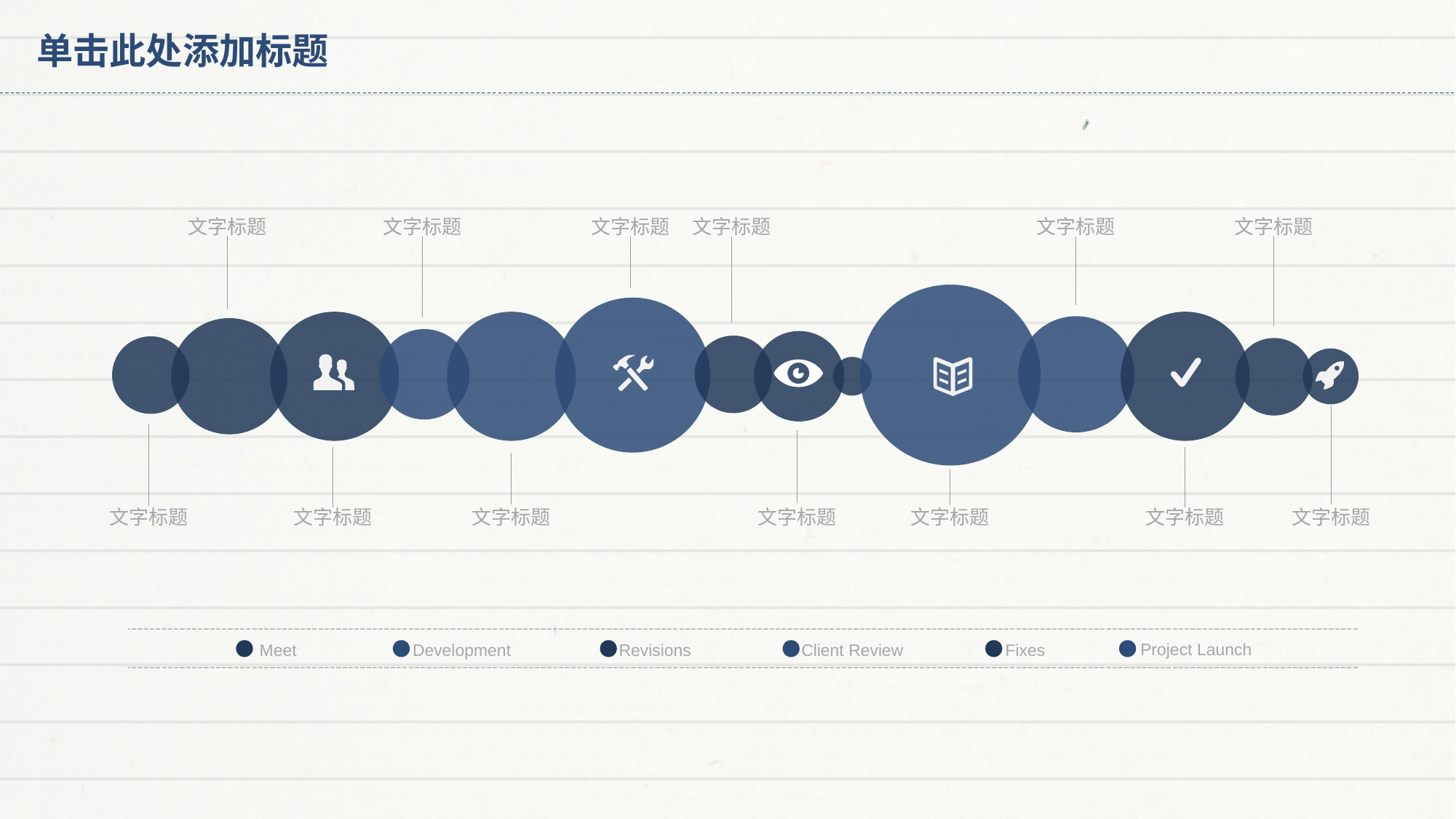

# 单击此处添加标题
文字标题
文字标题
文字标题
文字标题
文字标题
文字标题

文字标题
文字标题
文字标题
文字标题
文字标题
文字标题
文字标题
Project Launch

Meet

Development

Revisions

Client Review

Fixes